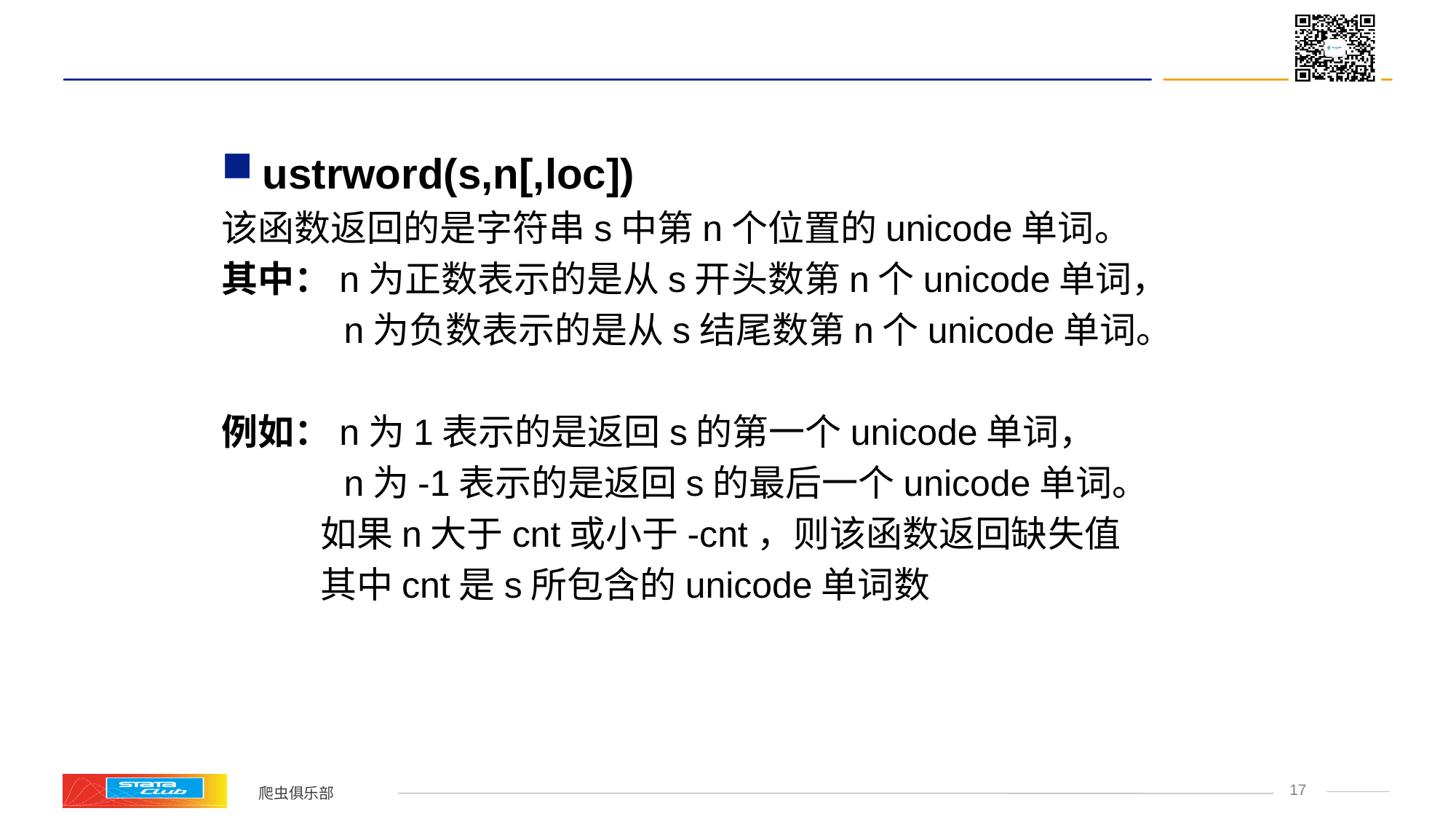

#

ustrword(s,n[,loc])
该函数返回的是字符串s中第n个位置的unicode单词。
其中：n为正数表示的是从s开头数第n个unicode单词，
            n为负数表示的是从s结尾数第n个unicode单词。

例如：n为1表示的是返回s的第一个unicode单词，
            n为-1表示的是返回s的最后一个unicode单词。
           如果n大于cnt或小于-cnt，则该函数返回缺失值
           其中cnt是s所包含的unicode单词数